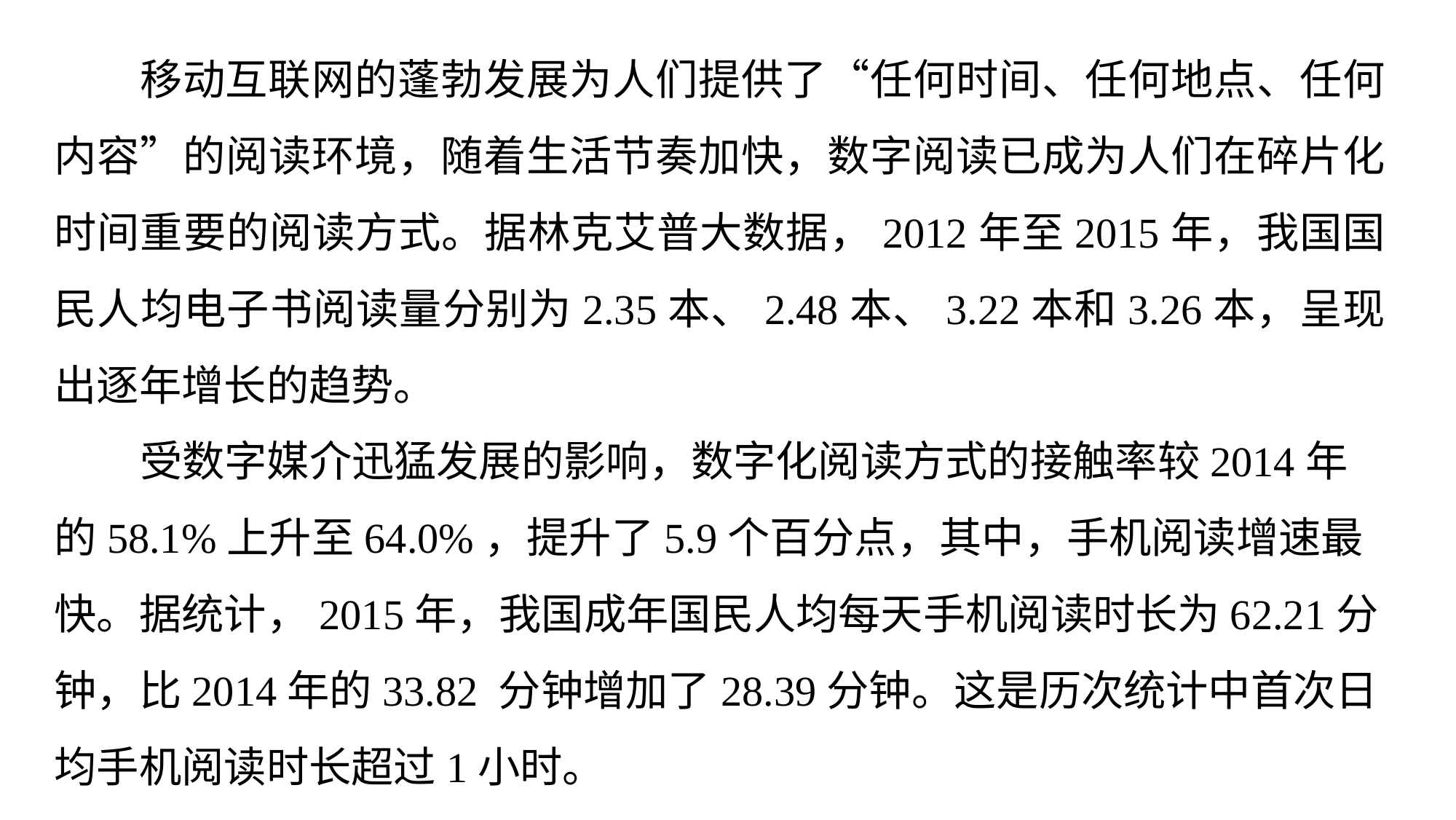

移动互联网的蓬勃发展为人们提供了“任何时间、任何地点、任何内容”的阅读环境，随着生活节奏加快，数字阅读已成为人们在碎片化时间重要的阅读方式。据林克艾普大数据，2012年至2015年，我国国民人均电子书阅读量分别为2.35本、2.48本、3.22本和3.26本，呈现出逐年增长的趋势。
受数字媒介迅猛发展的影响，数字化阅读方式的接触率较2014年的58.1%上升至64.0%，提升了5.9个百分点，其中，手机阅读增速最快。据统计，2015年，我国成年国民人均每天手机阅读时长为62.21分钟，比2014年的33.82 分钟增加了28.39分钟。这是历次统计中首次日均手机阅读时长超过1小时。